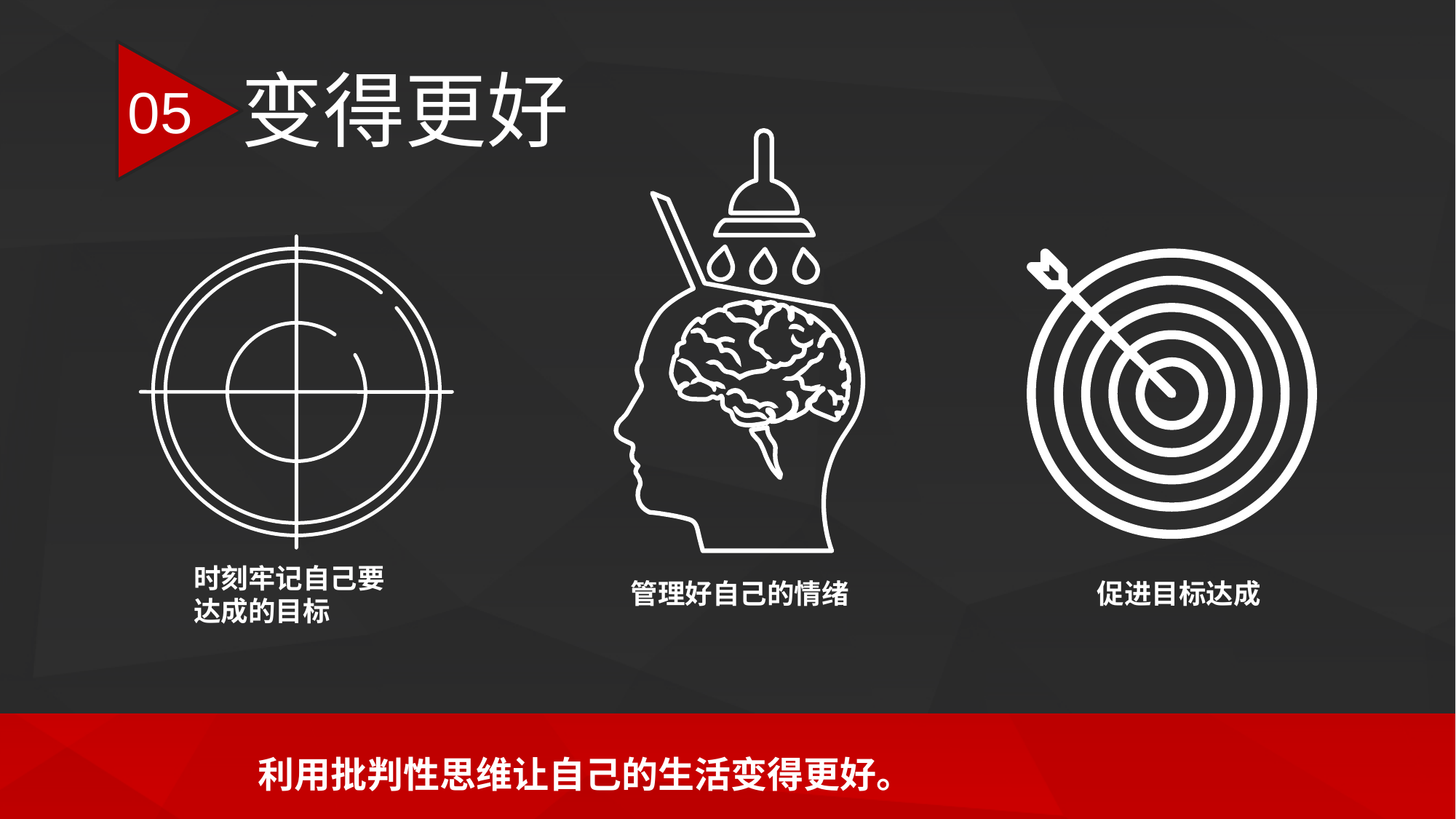

变得更好
05

时刻牢记自己要达成的目标
管理好自己的情绪
促进目标达成
利用批判性思维让自己的生活变得更好。